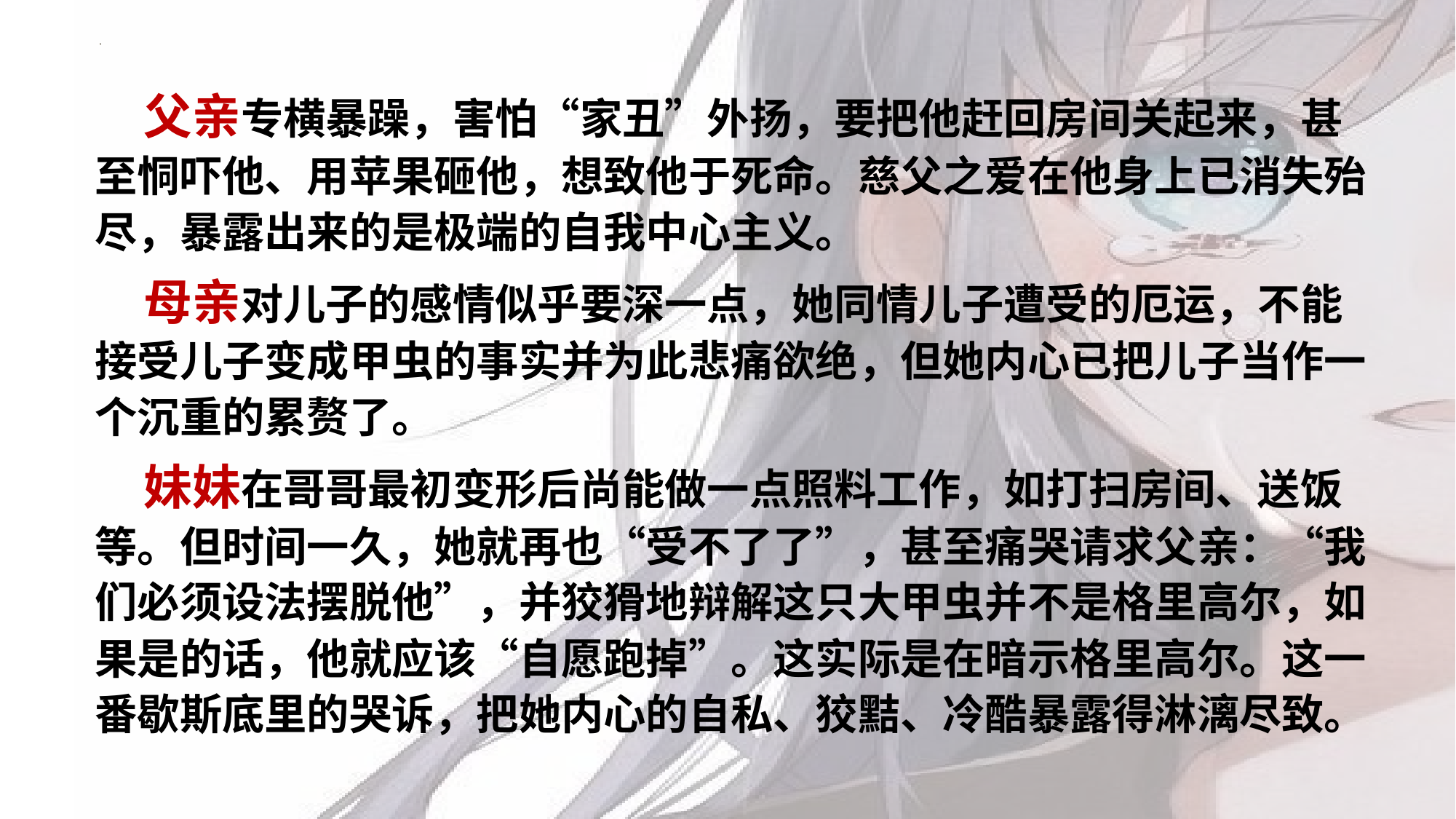

父亲专横暴躁，害怕“家丑”外扬，要把他赶回房间关起来，甚至恫吓他、用苹果砸他，想致他于死命。慈父之爱在他身上已消失殆尽，暴露出来的是极端的自我中心主义。
    母亲对儿子的感情似乎要深一点，她同情儿子遭受的厄运，不能接受儿子变成甲虫的事实并为此悲痛欲绝，但她内心已把儿子当作一个沉重的累赘了。
    妹妹在哥哥最初变形后尚能做一点照料工作，如打扫房间、送饭等。但时间一久，她就再也“受不了了”，甚至痛哭请求父亲：“我们必须设法摆脱他”，并狡猾地辩解这只大甲虫并不是格里高尔，如果是的话，他就应该“自愿跑掉”。这实际是在暗示格里高尔。这一番歇斯底里的哭诉，把她内心的自私、狡黠、冷酷暴露得淋漓尽致。